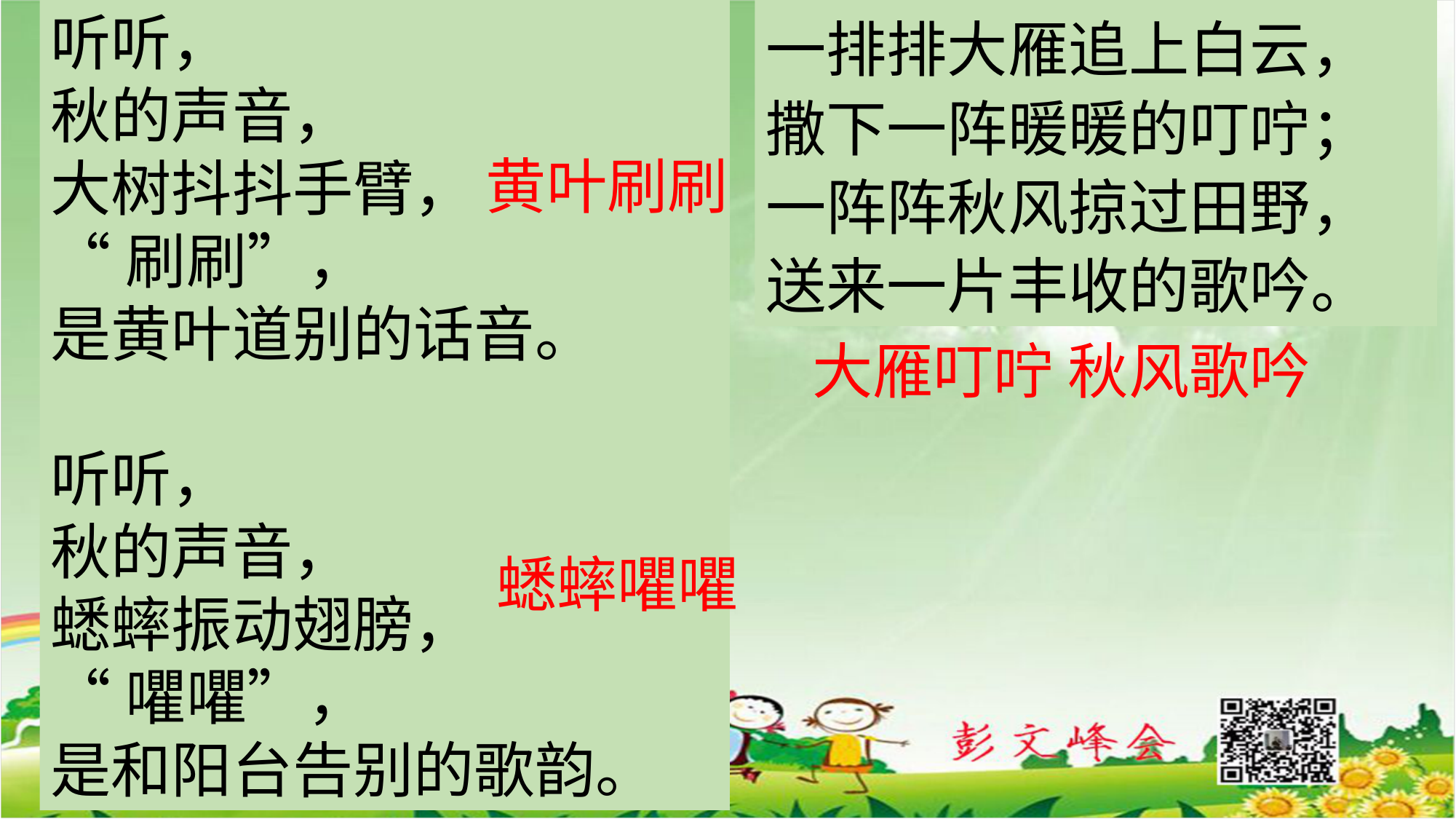

一排排大雁追上白云，
撒下一阵暖暖的叮咛；
一阵阵秋风掠过田野，
送来一片丰收的歌吟。
听听，
秋的声音，
大树抖抖手臂，
“刷刷”，
是黄叶道别的话音。

听听，
秋的声音，
蟋蟀振动翅膀，
“㘗㘗”，
是和阳台告别的歌韵。
黄叶刷刷
大雁叮咛 秋风歌吟
蟋蟀㘗㘗